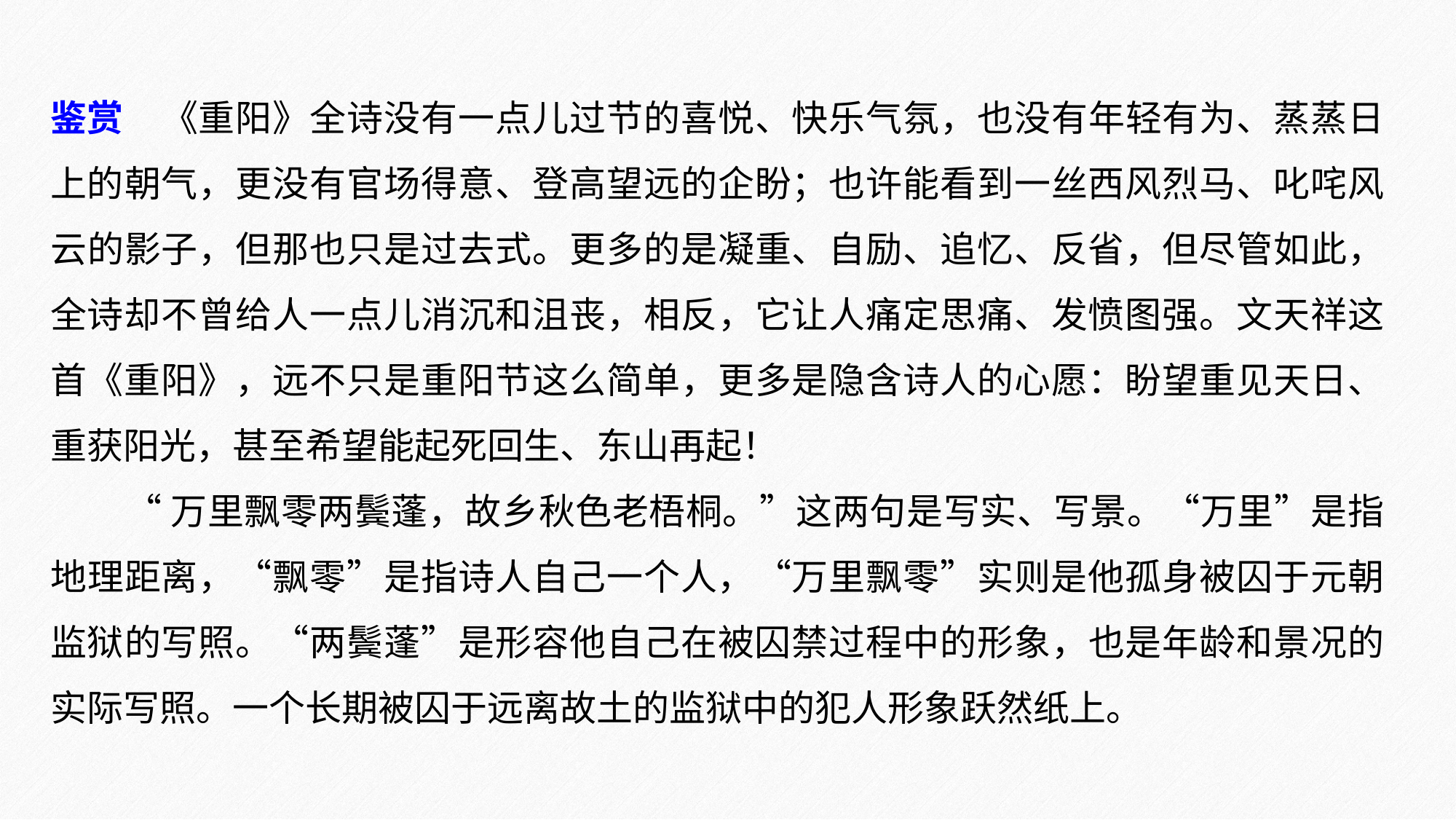

鉴赏　《重阳》全诗没有一点儿过节的喜悦、快乐气氛，也没有年轻有为、蒸蒸日上的朝气，更没有官场得意、登高望远的企盼；也许能看到一丝西风烈马、叱咤风云的影子，但那也只是过去式。更多的是凝重、自励、追忆、反省，但尽管如此，全诗却不曾给人一点儿消沉和沮丧，相反，它让人痛定思痛、发愤图强。文天祥这首《重阳》，远不只是重阳节这么简单，更多是隐含诗人的心愿：盼望重见天日、重获阳光，甚至希望能起死回生、东山再起！
“万里飘零两鬓蓬，故乡秋色老梧桐。”这两句是写实、写景。“万里”是指地理距离，“飘零”是指诗人自己一个人，“万里飘零”实则是他孤身被囚于元朝监狱的写照。“两鬓蓬”是形容他自己在被囚禁过程中的形象，也是年龄和景况的实际写照。一个长期被囚于远离故土的监狱中的犯人形象跃然纸上。